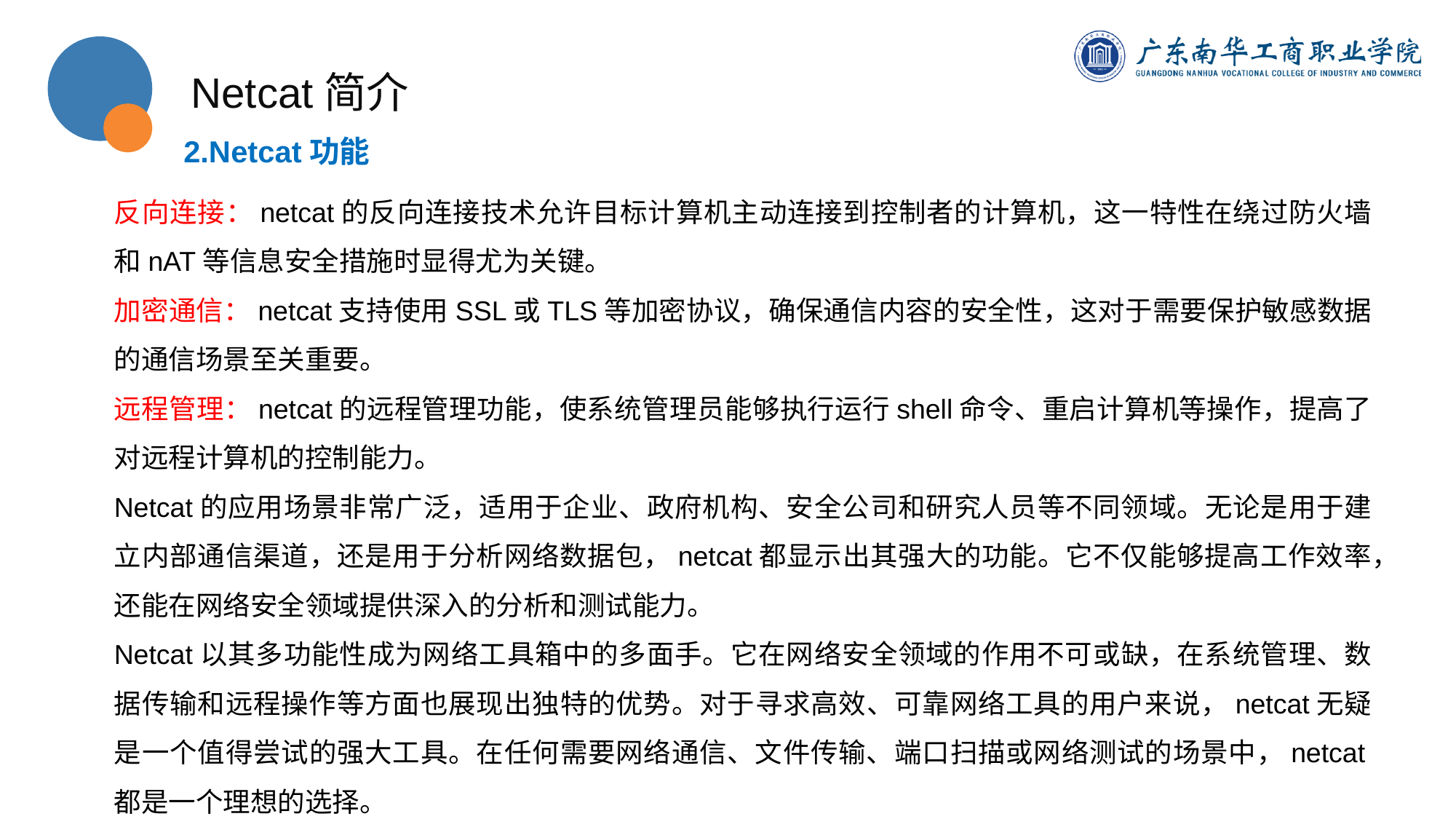

Netcat简介

2.Netcat功能

反向连接：netcat的反向连接技术允许目标计算机主动连接到控制者的计算机，这一特性在绕过防火墙和nAT等信息安全措施时显得尤为关键。
加密通信：netcat支持使用SSL或TLS等加密协议，确保通信内容的安全性，这对于需要保护敏感数据的通信场景至关重要。
远程管理：netcat的远程管理功能，使系统管理员能够执行运行shell命令、重启计算机等操作，提高了对远程计算机的控制能力。
Netcat的应用场景非常广泛，适用于企业、政府机构、安全公司和研究人员等不同领域。无论是用于建立内部通信渠道，还是用于分析网络数据包，netcat都显示出其强大的功能。它不仅能够提高工作效率，还能在网络安全领域提供深入的分析和测试能力。
Netcat以其多功能性成为网络工具箱中的多面手。它在网络安全领域的作用不可或缺，在系统管理、数据传输和远程操作等方面也展现出独特的优势。对于寻求高效、可靠网络工具的用户来说，netcat无疑是一个值得尝试的强大工具。在任何需要网络通信、文件传输、端口扫描或网络测试的场景中，netcat都是一个理想的选择。